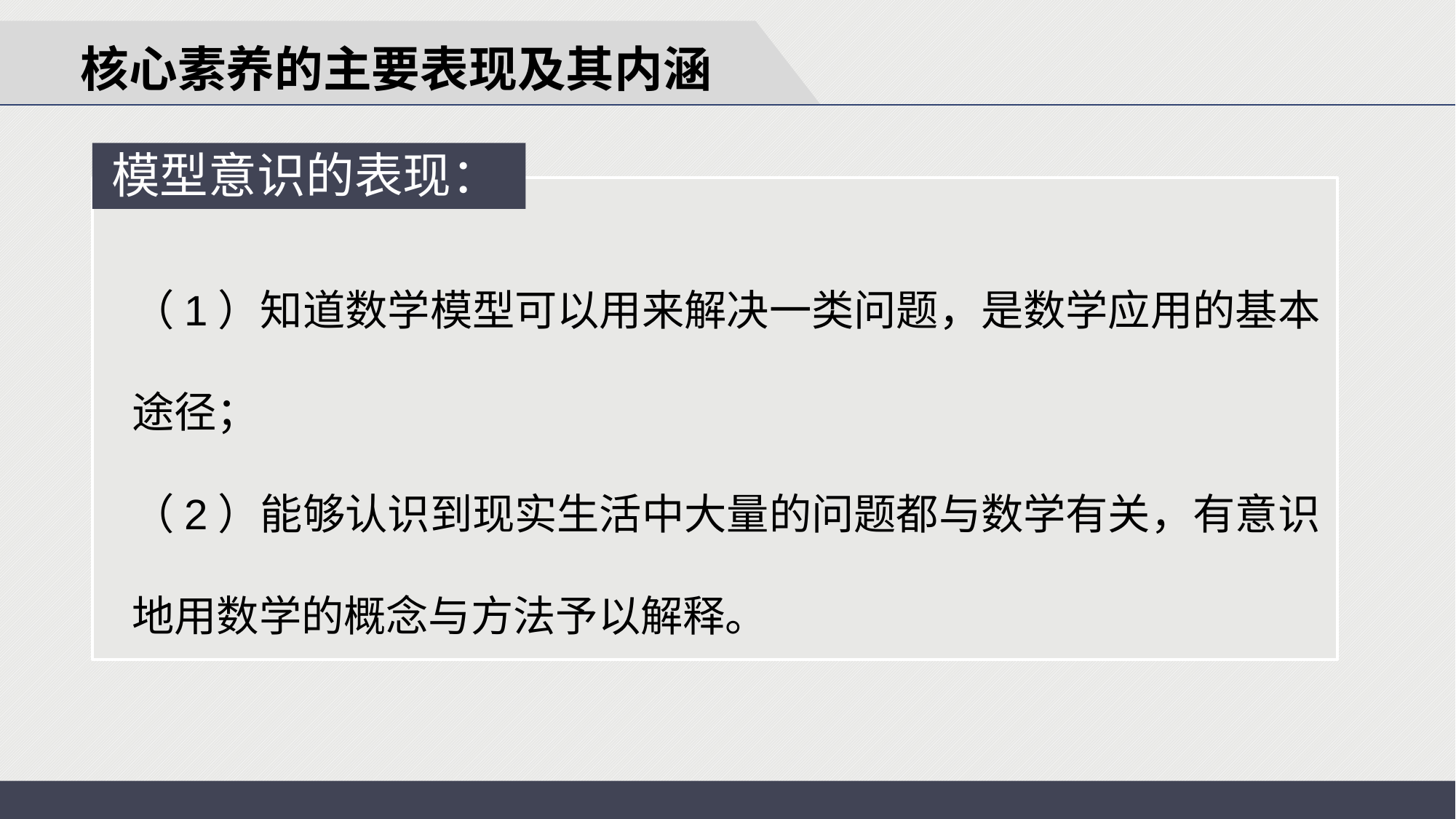

核心素养的主要表现及其内涵
模型意识的表现：

（1）知道数学模型可以用来解决一类问题，是数学应用的基本途径；
（2）能够认识到现实生活中大量的问题都与数学有关，有意识地用数学的概念与方法予以解释。